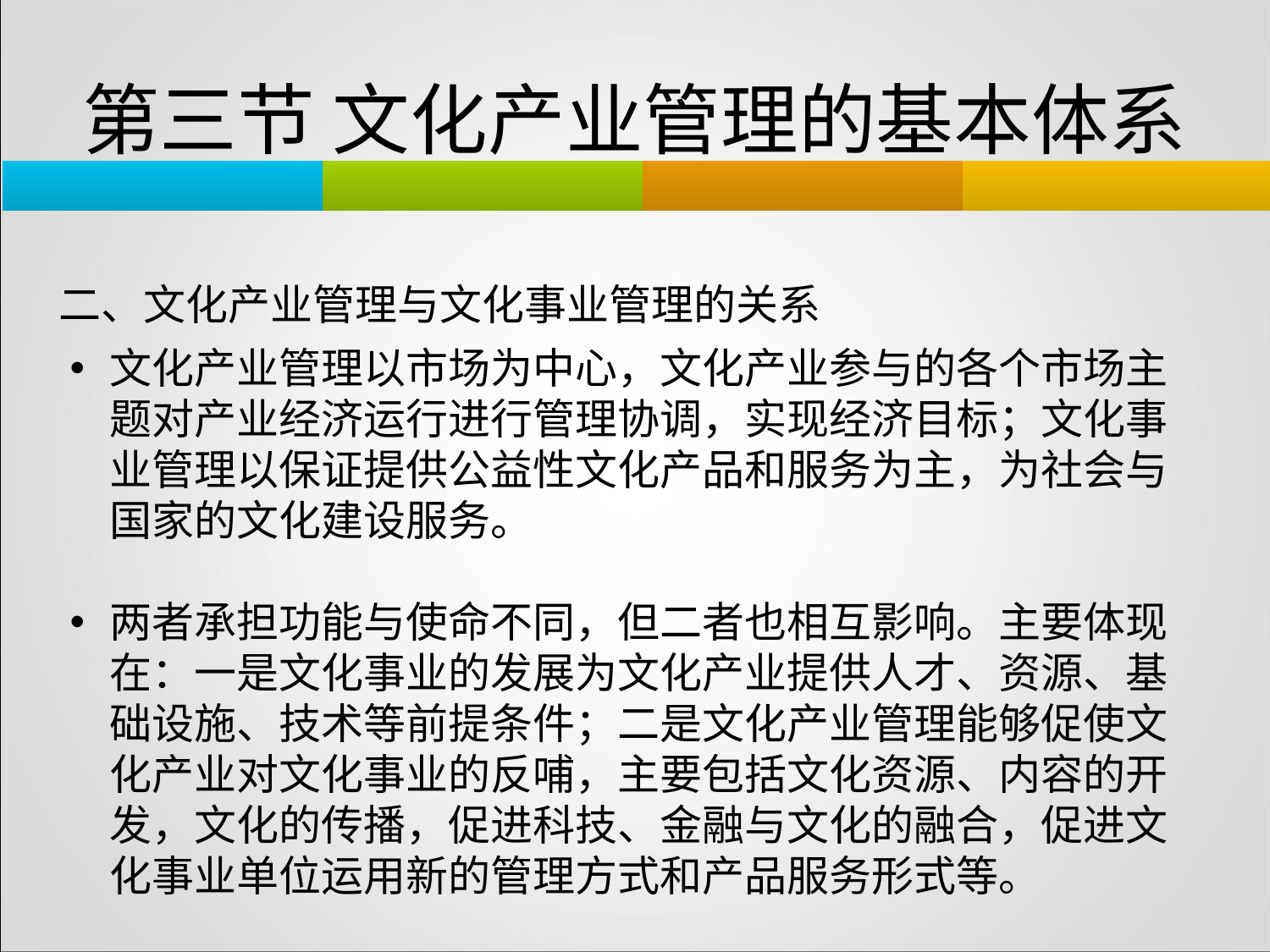

第三节 文化产业管理的基本体系

二、文化产业管理与文化事业管理的关系
文化产业管理以市场为中心，文化产业参与的各个市场主题对产业经济运行进行管理协调，实现经济目标；文化事业管理以保证提供公益性文化产品和服务为主，为社会与国家的文化建设服务。

两者承担功能与使命不同，但二者也相互影响。主要体现在：一是文化事业的发展为文化产业提供人才、资源、基础设施、技术等前提条件；二是文化产业管理能够促使文化产业对文化事业的反哺，主要包括文化资源、内容的开发，文化的传播，促进科技、金融与文化的融合，促进文化事业单位运用新的管理方式和产品服务形式等。